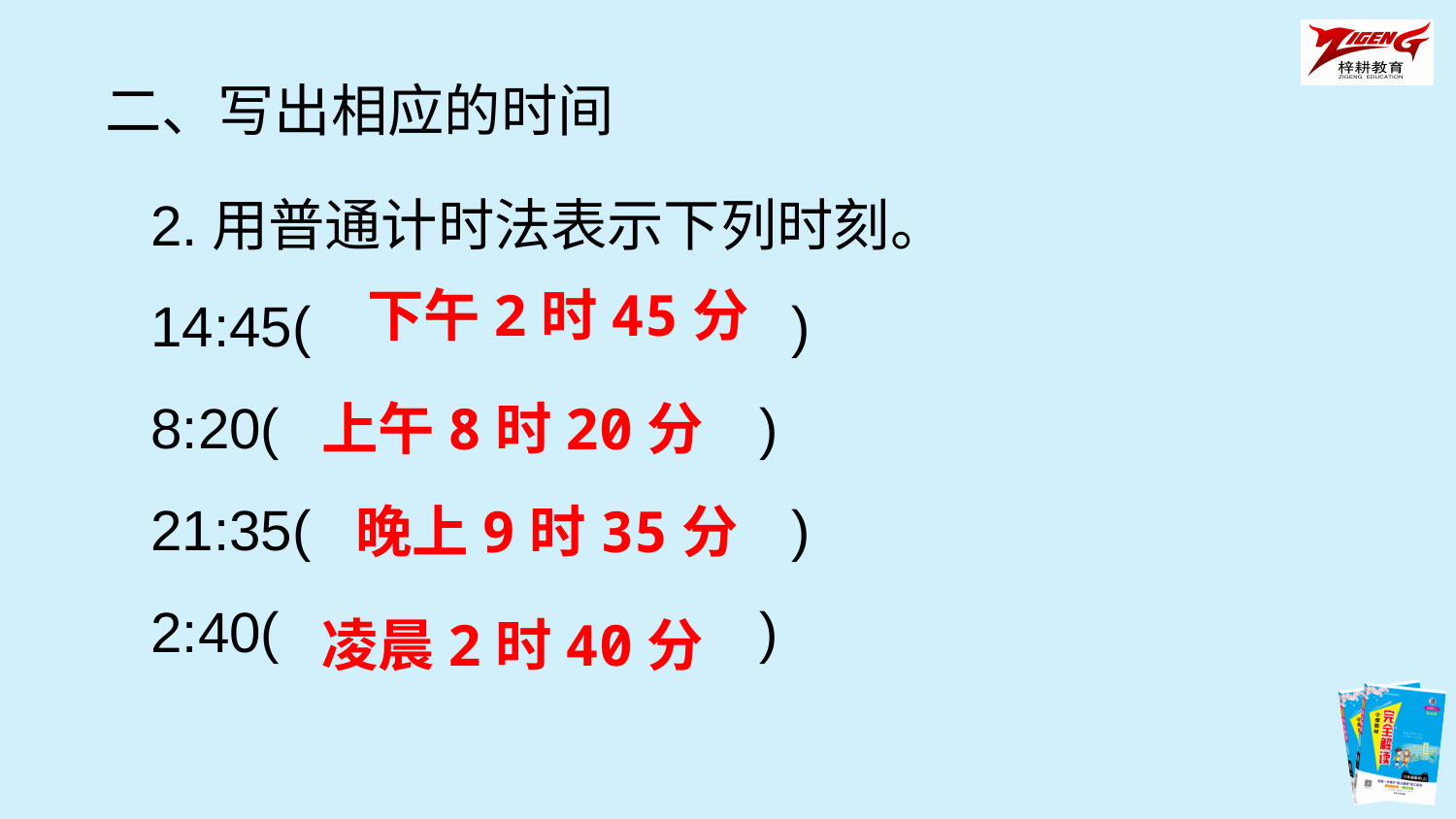

二、写出相应的时间
2.用普通计时法表示下列时刻。
14:45(　　　　　　　　)
8:20(　　　　　　　　)
21:35(　　　　　　　　)
2:40(　　　　　　　　)
下午2时45分
上午8时20分
晚上9时35分
凌晨2时40分